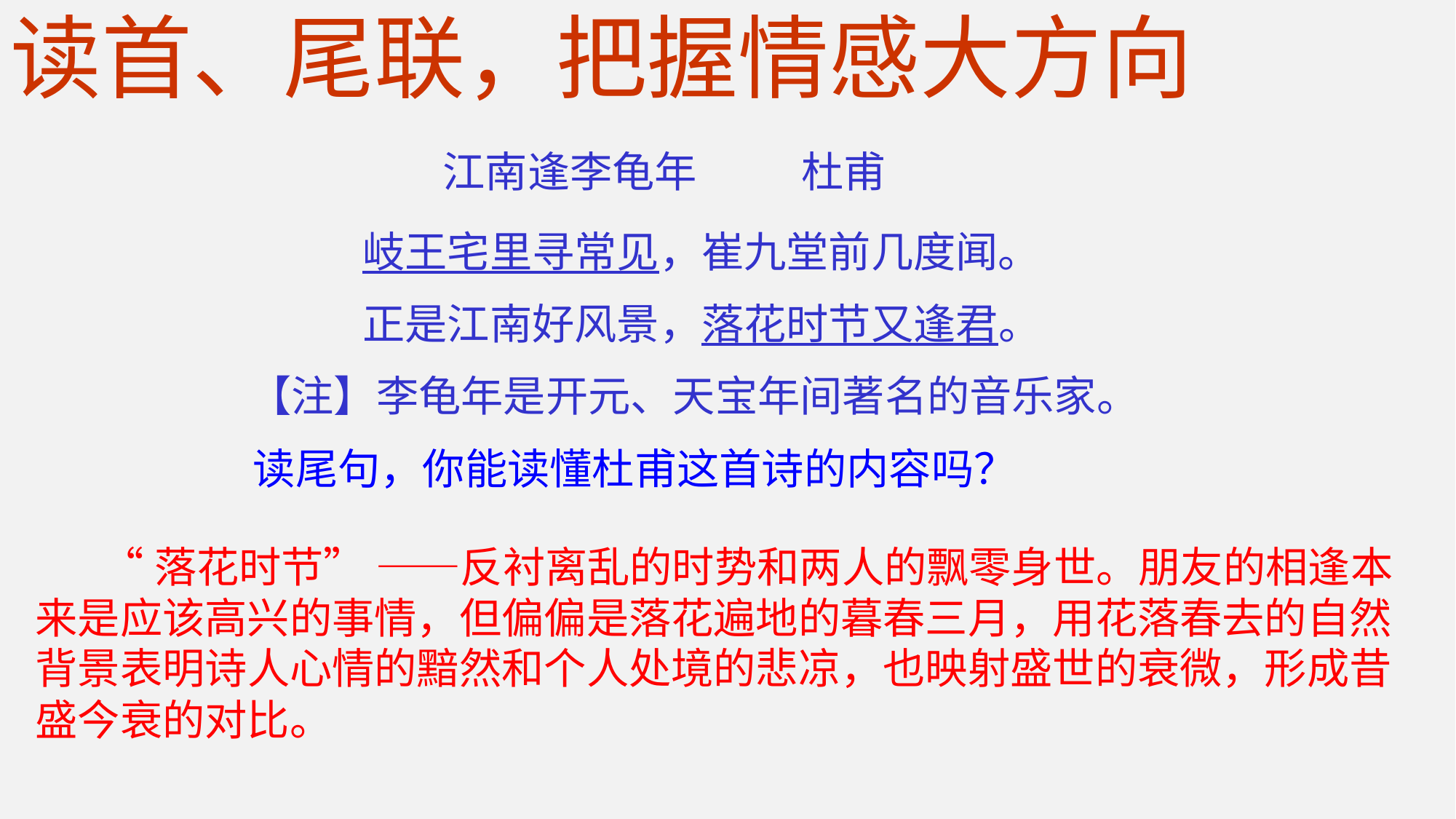

读首、尾联，把握情感大方向
                    江南逢李龟年           杜甫
              岐王宅里寻常见，崔九堂前几度闻。
              正是江南好风景，落花时节又逢君。
  【注】李龟年是开元、天宝年间著名的音乐家。
   读尾句，你能读懂杜甫这首诗的内容吗？

       “落花时节” ——反衬离乱的时势和两人的飘零身世。朋友的相逢本来是应该高兴的事情，但偏偏是落花遍地的暮春三月，用花落春去的自然背景表明诗人心情的黯然和个人处境的悲凉，也映射盛世的衰微，形成昔盛今衰的对比。